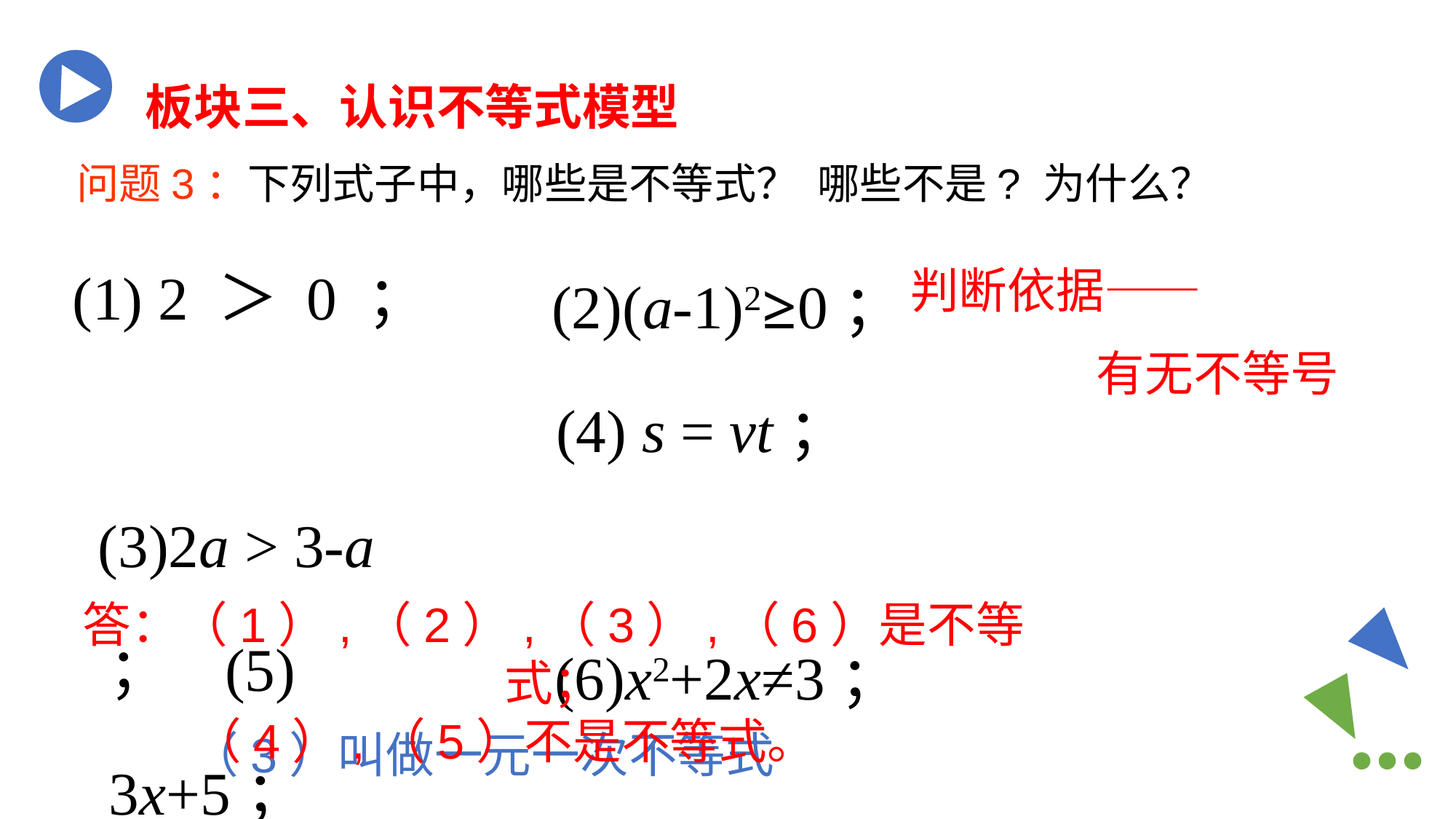

板块三、认识不等式模型
问题3：下列式子中，哪些是不等式？  哪些不是? 为什么？

 2 ＞ 0 ；
  (3)2a > 3-a ；   (5) 3x+5；
(2)(a-1)2≥0；
      (4) s = vt；
(6)x2+2x≠3；
判断依据——
                有无不等号

答：（1）,（2）,（3）,（6）是不等式；
            （4）,（5）不是不等式。
（3）叫做一元一次不等式